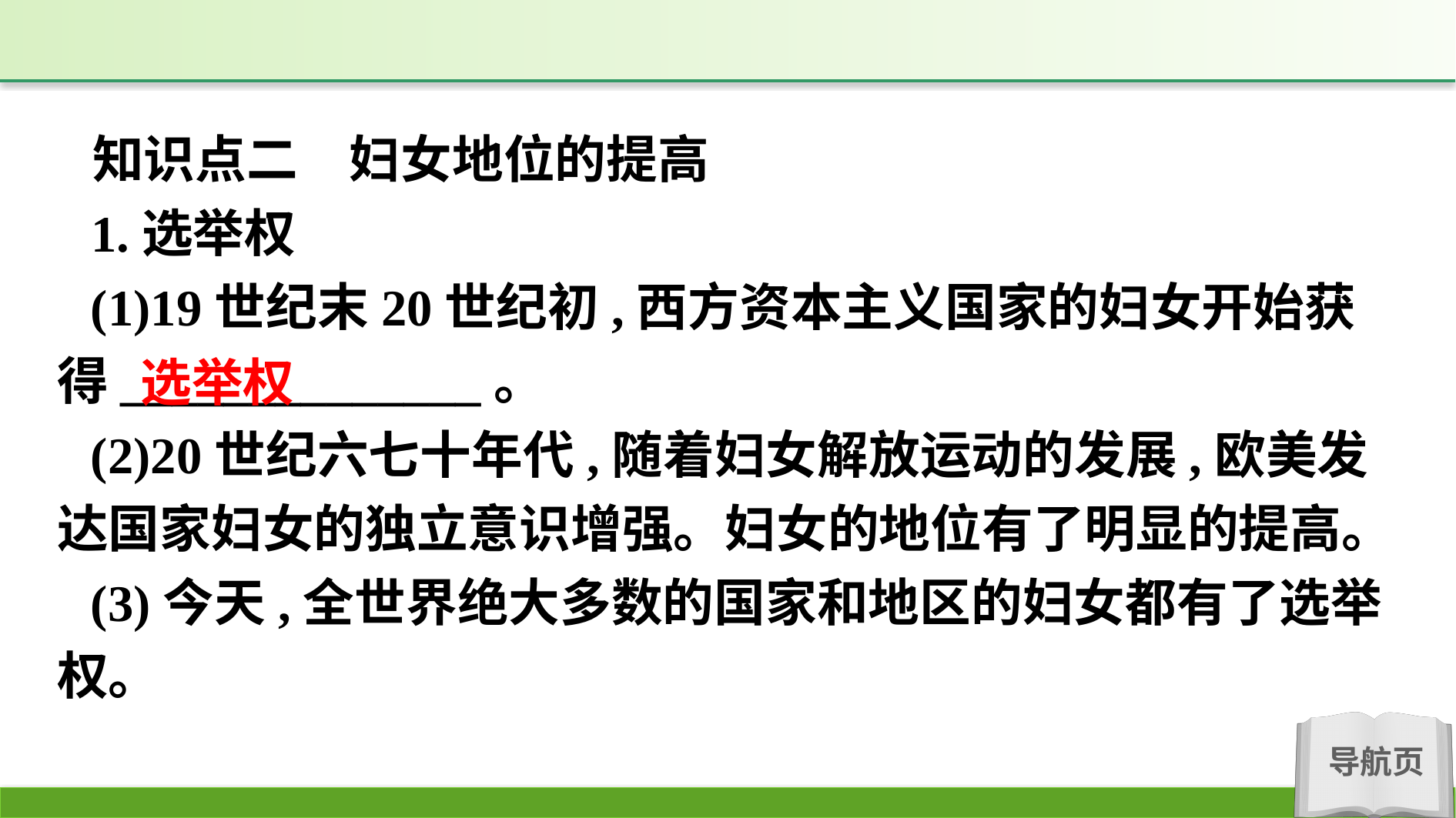

知识点二　妇女地位的提高
1.选举权
(1)19世纪末20世纪初,西方资本主义国家的妇女开始获得______________。
(2)20世纪六七十年代,随着妇女解放运动的发展,欧美发达国家妇女的独立意识增强。妇女的地位有了明显的提高。
(3)今天,全世界绝大多数的国家和地区的妇女都有了选举权。
选举权